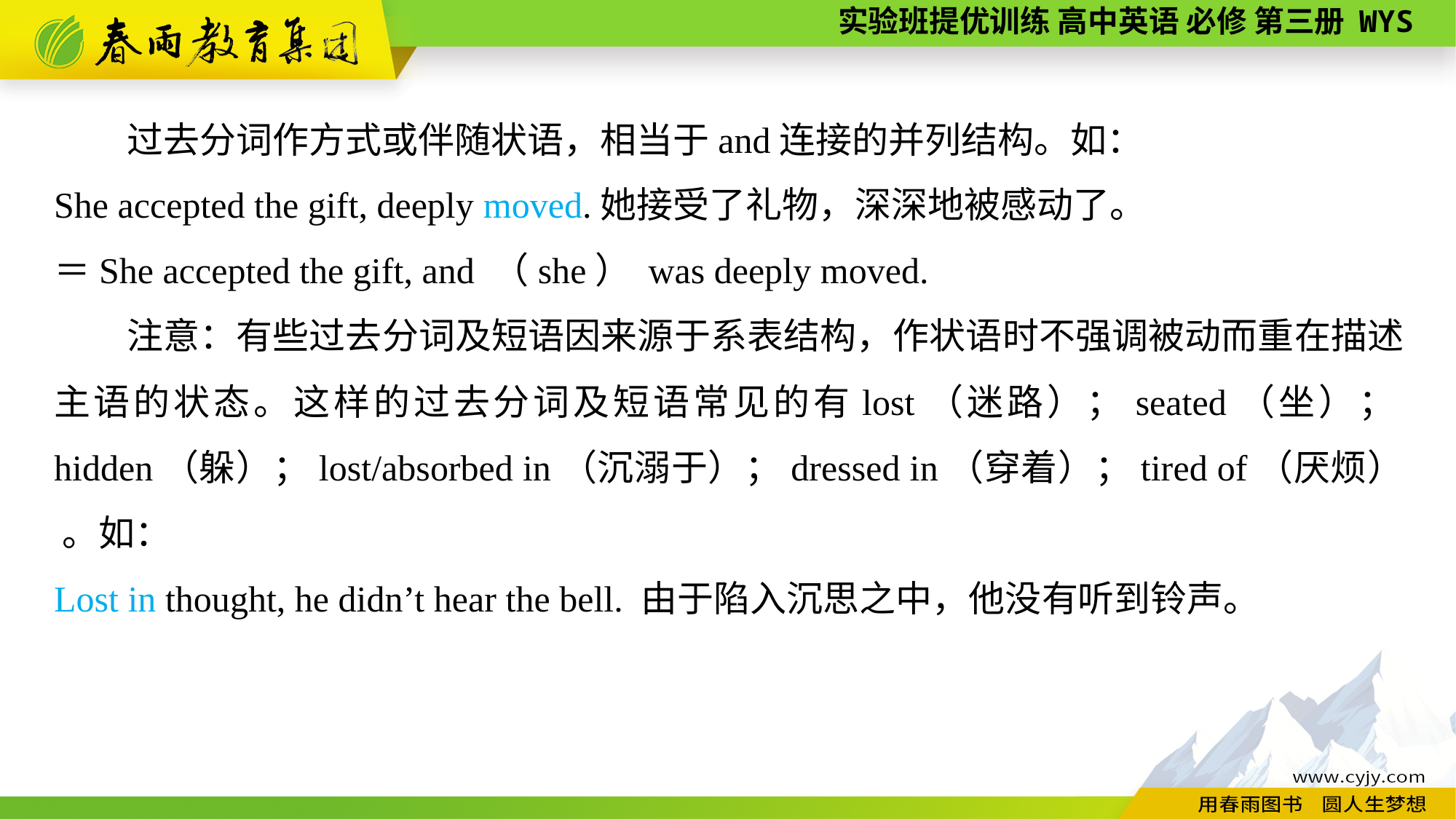

过去分词作方式或伴随状语，相当于and连接的并列结构。如：
She accepted the gift, deeply moved.她接受了礼物，深深地被感动了。
＝She accepted the gift, and （she） was deeply moved.
注意：有些过去分词及短语因来源于系表结构，作状语时不强调被动而重在描述主语的状态。这样的过去分词及短语常见的有lost（迷路）；seated（坐）；hidden（躲）；lost/absorbed in（沉溺于）；dressed in（穿着）；tired of（厌烦） 。如：
Lost in thought, he didn’t hear the bell. 由于陷入沉思之中，他没有听到铃声。